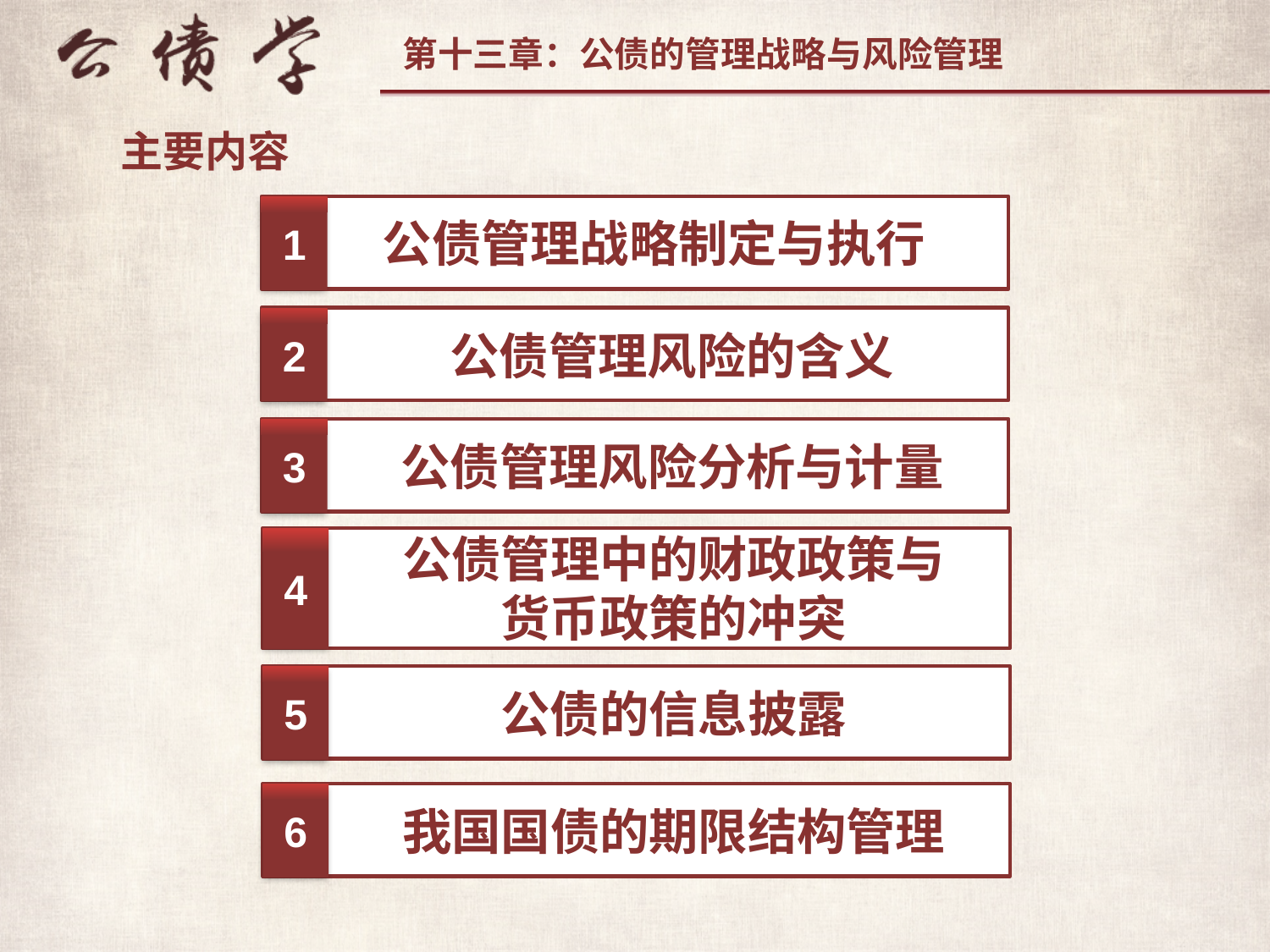

主要内容

1
公债管理战略制定与执行

2
公债管理风险的含义

3
公债管理风险分析与计量
公债管理中的财政政策与
货币政策的冲突

4

5
公债的信息披露

6
我国国债的期限结构管理
2